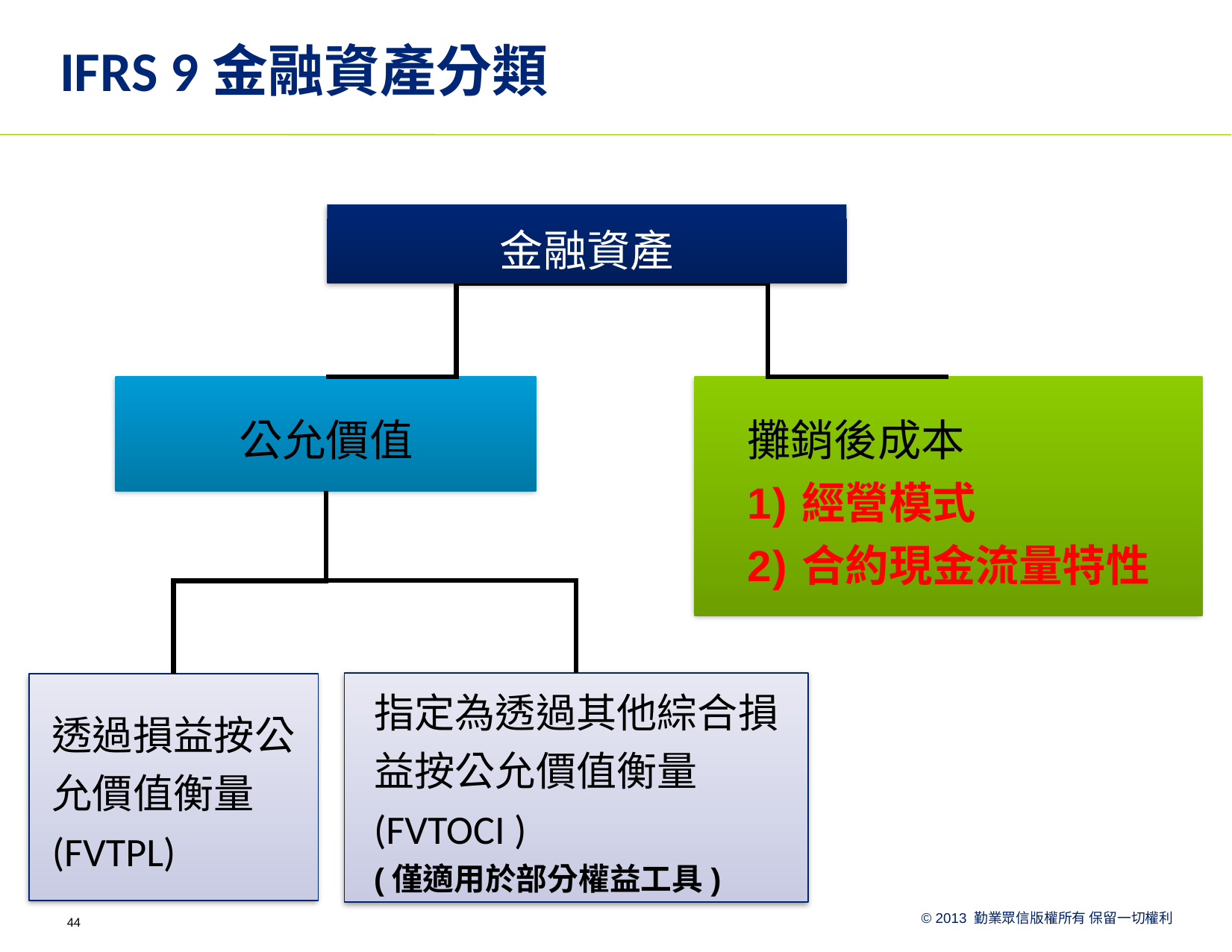

# IFRS 9金融資產分類
金融資產
公允價值
攤銷後成本
經營模式
合約現金流量特性
指定為透過其他綜合損益按公允價值衡量(FVTOCI )
(僅適用於部分權益工具)
透過損益按公允價值衡量(FVTPL)
44